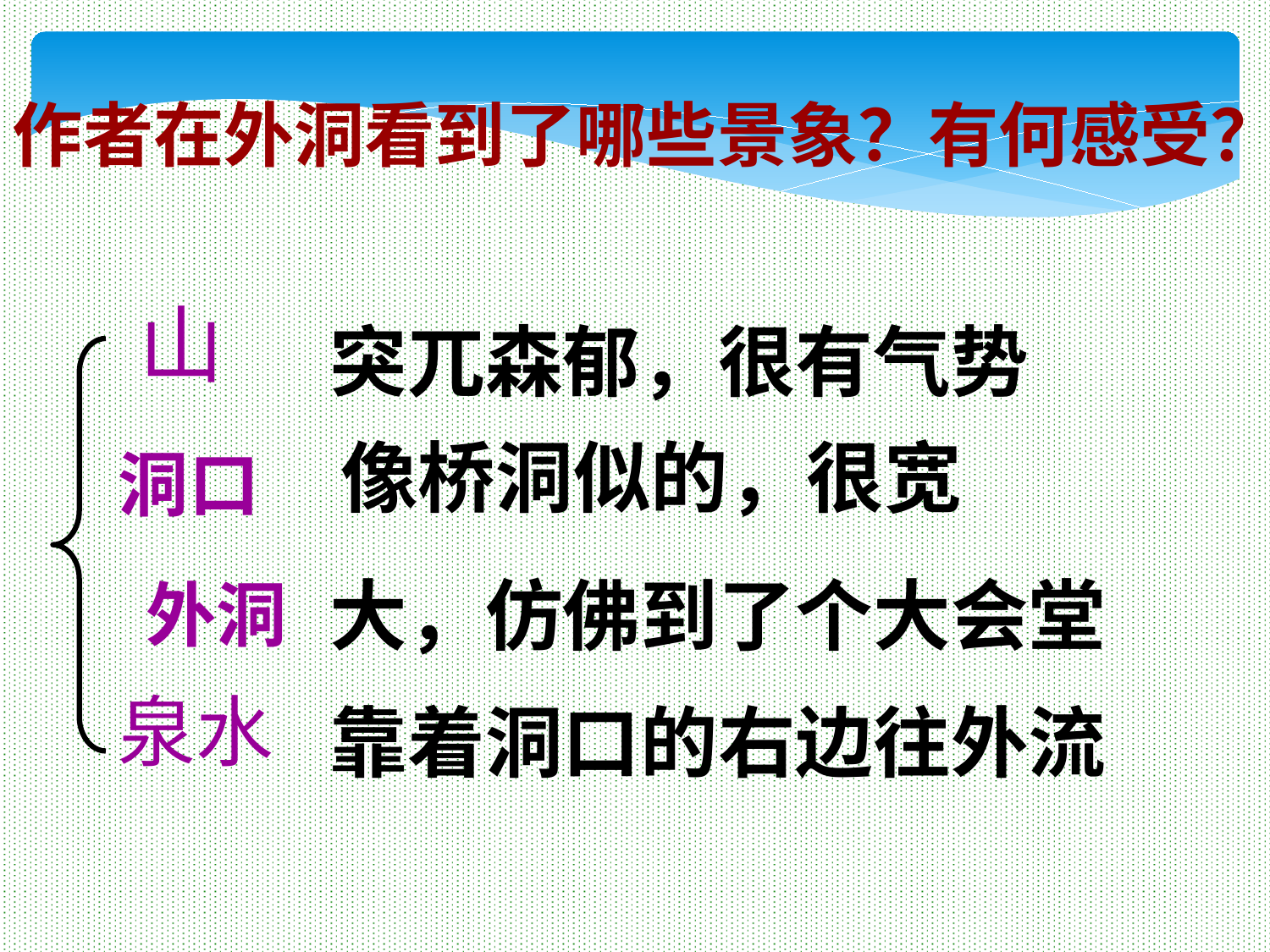

作者在外洞看到了哪些景象？有何感受？
山
突兀森郁，很有气势

像桥洞似的，很宽
洞口
 外洞
大，仿佛到了个大会堂
泉水
靠着洞口的右边往外流